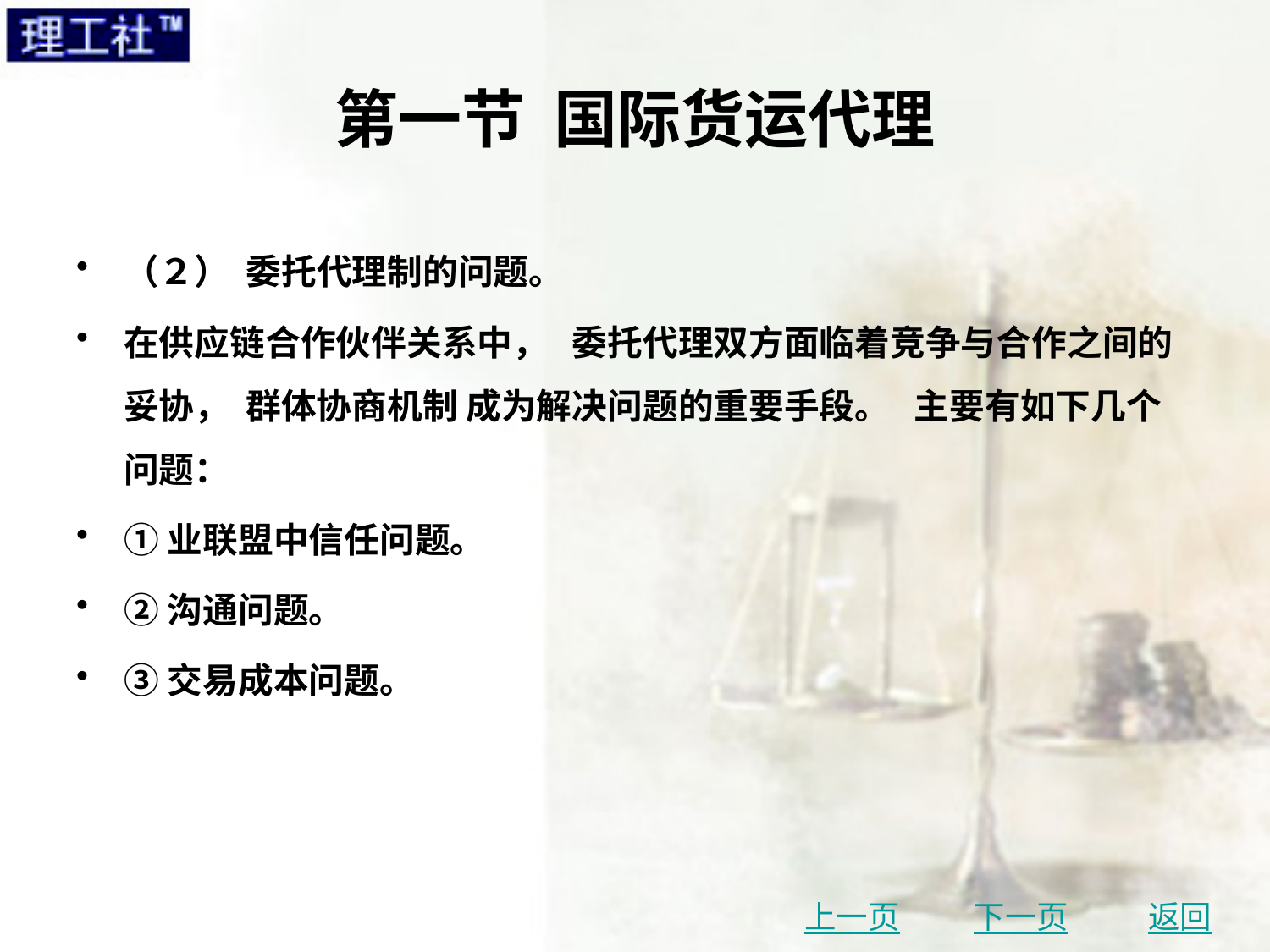

# 第一节  国际货运代理
（２）  委托代理制的问题。
在供应链合作伙伴关系中，   委托代理双方面临着竞争与合作之间的妥协，  群体协商机制 成为解决问题的重要手段。   主要有如下几个问题：
①业联盟中信任问题。
②沟通问题。
③交易成本问题。

上一页
下一页
返回